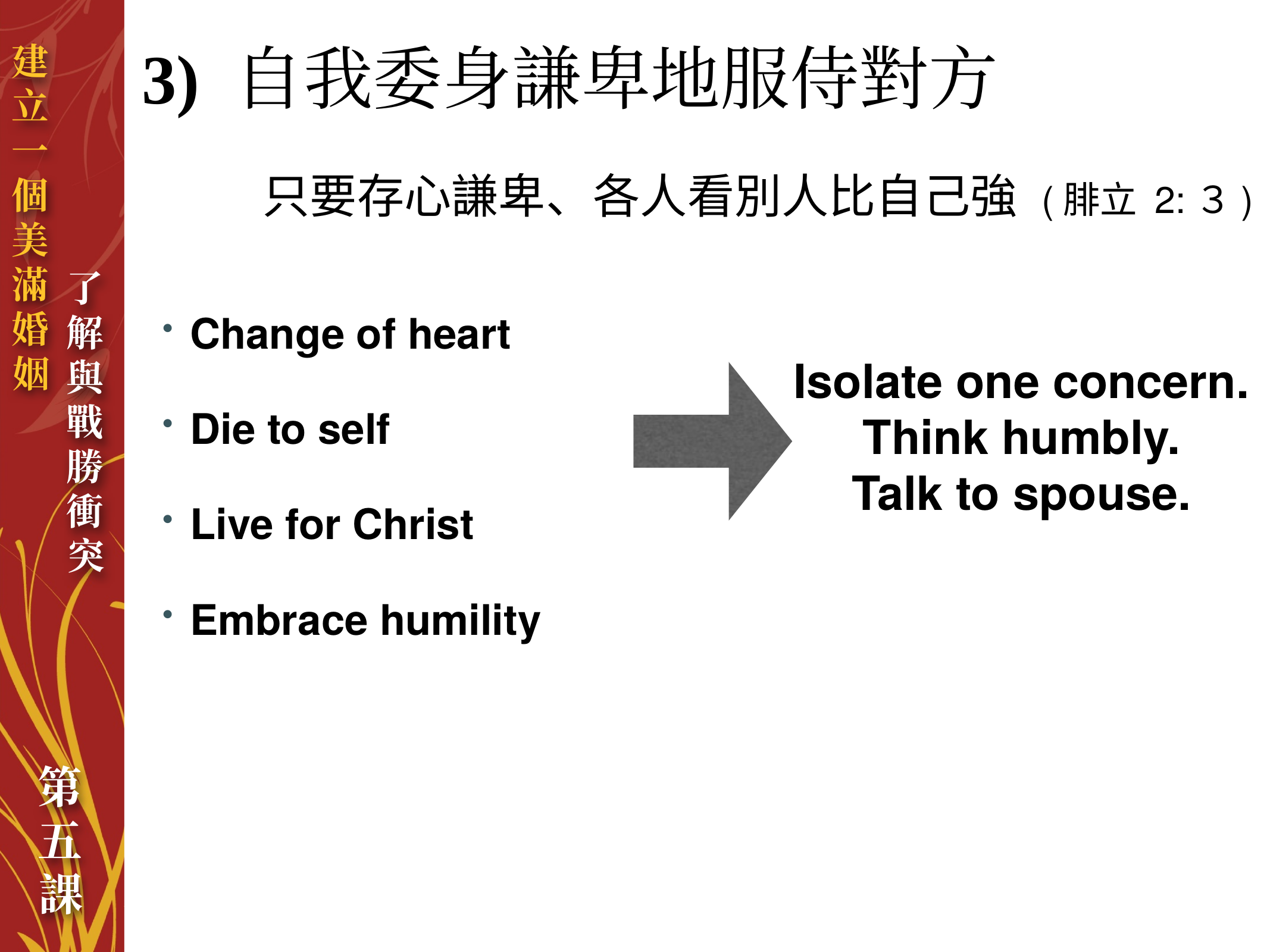

# 3) 自我委身謙卑地服侍對方
只要存心謙卑、各人看別人比自己強 (腓立 2:３)
Change of heart
Die to self
Live for Christ
Embrace humility
Isolate one concern.
Think humbly.
Talk to spouse.